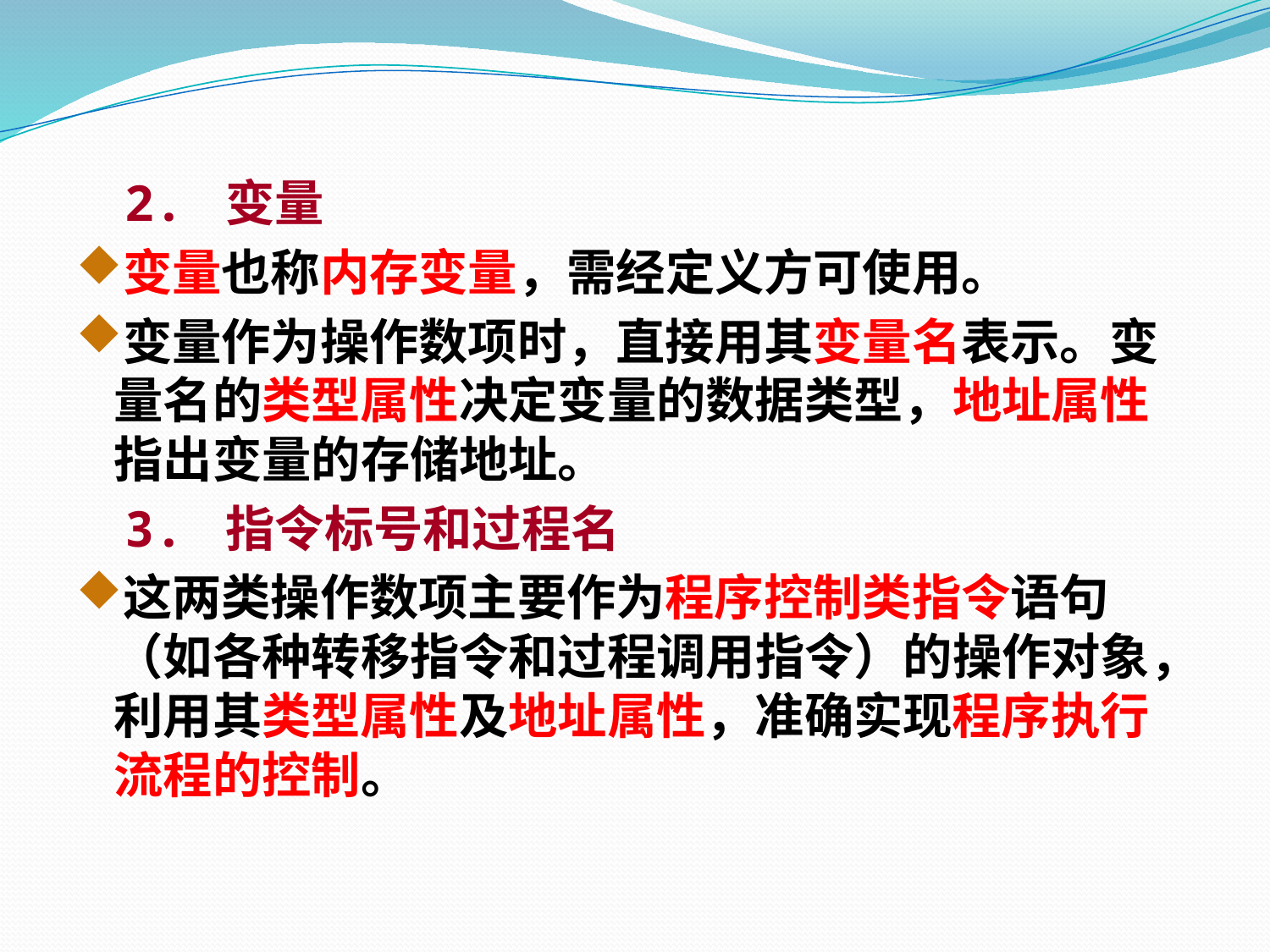

2. 变量
变量也称内存变量，需经定义方可使用。
变量作为操作数项时，直接用其变量名表示。变量名的类型属性决定变量的数据类型，地址属性指出变量的存储地址。
    3. 指令标号和过程名
这两类操作数项主要作为程序控制类指令语句（如各种转移指令和过程调用指令）的操作对象，利用其类型属性及地址属性，准确实现程序执行流程的控制。